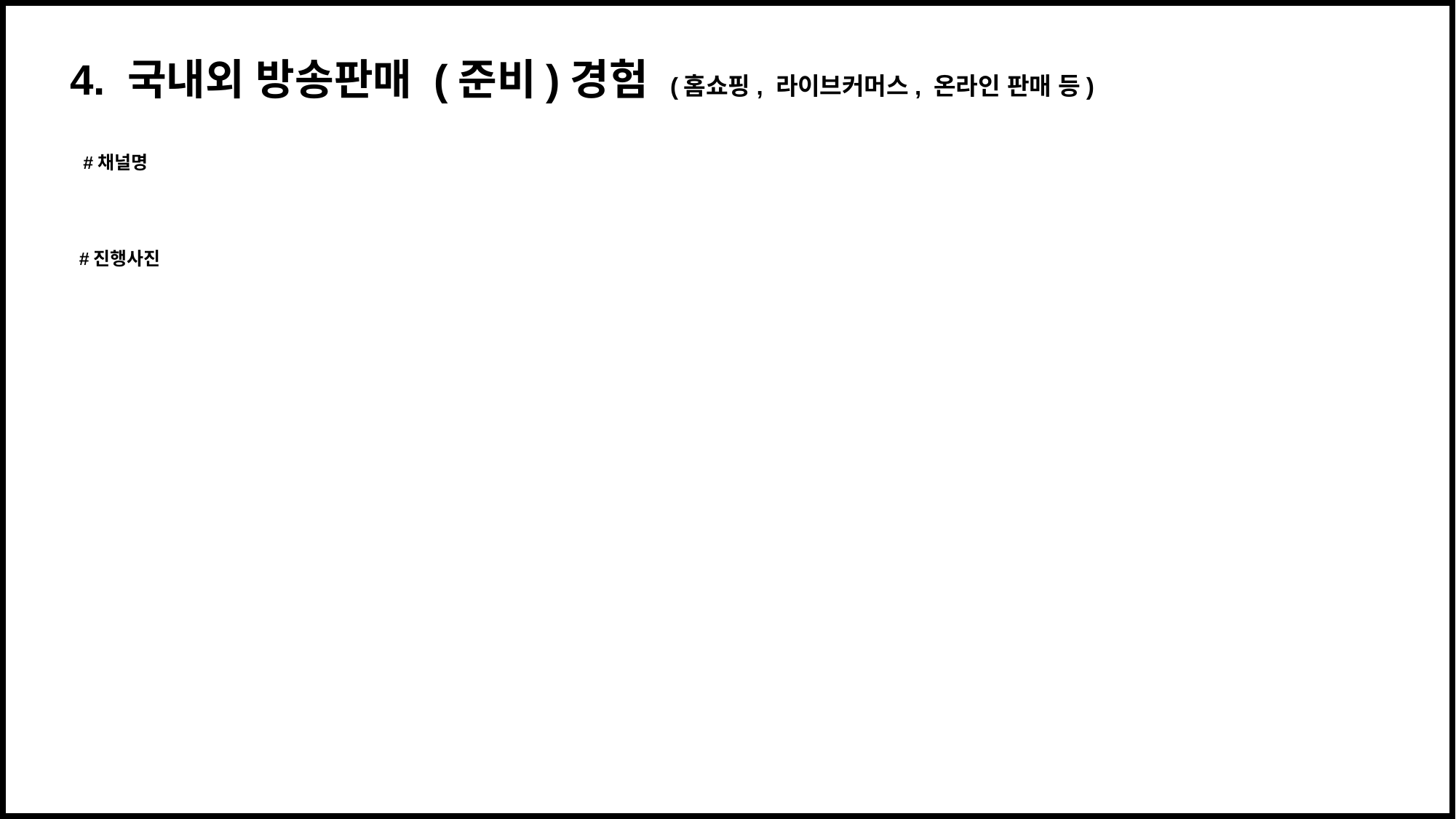

# 4. 국내외 방송판매 (준비)경험 (홈쇼핑, 라이브커머스, 온라인 판매 등)
 #채널명

#진행사진